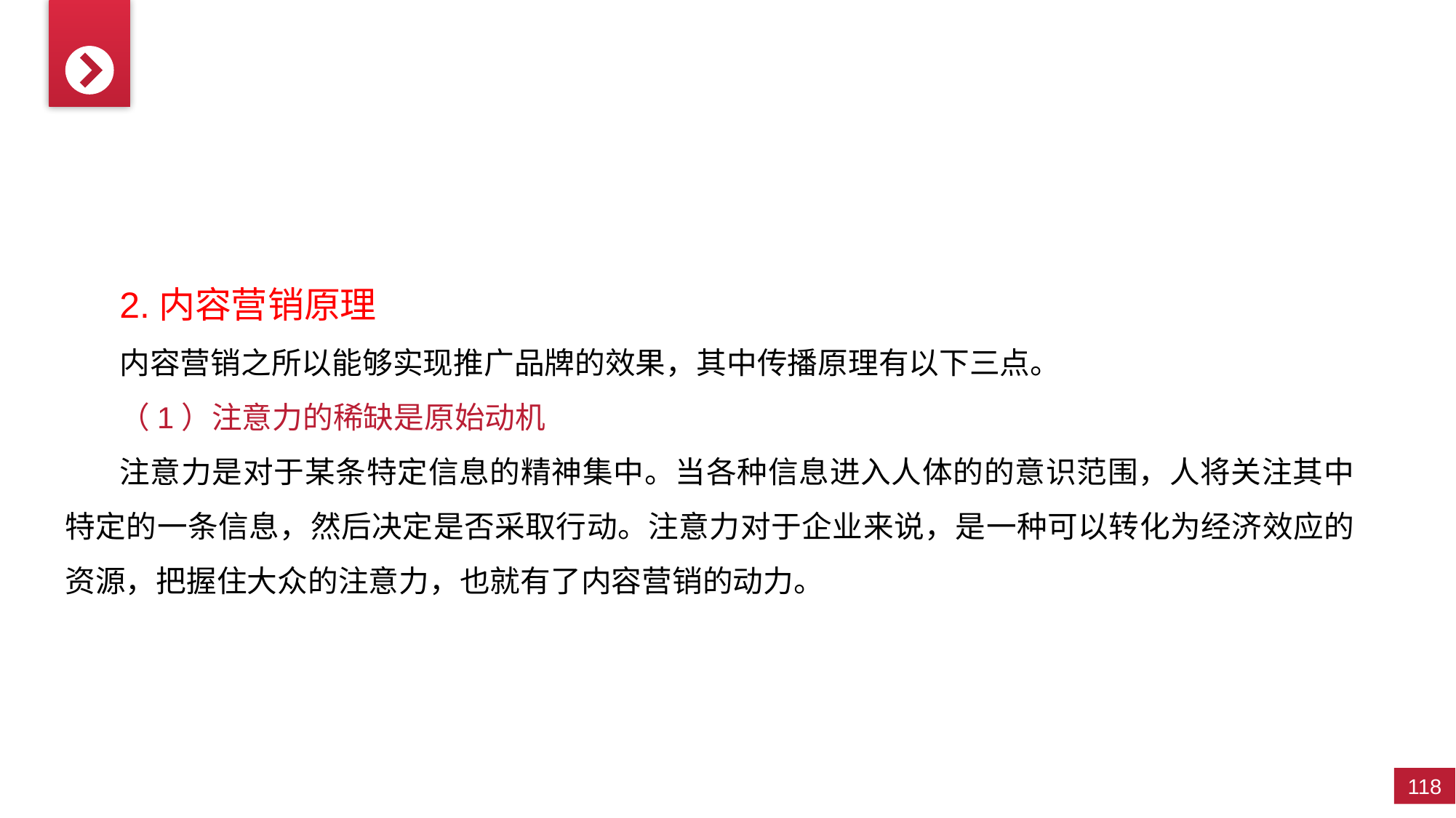

2.内容营销原理
内容营销之所以能够实现推广品牌的效果，其中传播原理有以下三点。
（1）注意力的稀缺是原始动机
注意力是对于某条特定信息的精神集中。当各种信息进入人体的的意识范围，人将关注其中特定的一条信息，然后决定是否采取行动。注意力对于企业来说，是一种可以转化为经济效应的资源，把握住大众的注意力，也就有了内容营销的动力。